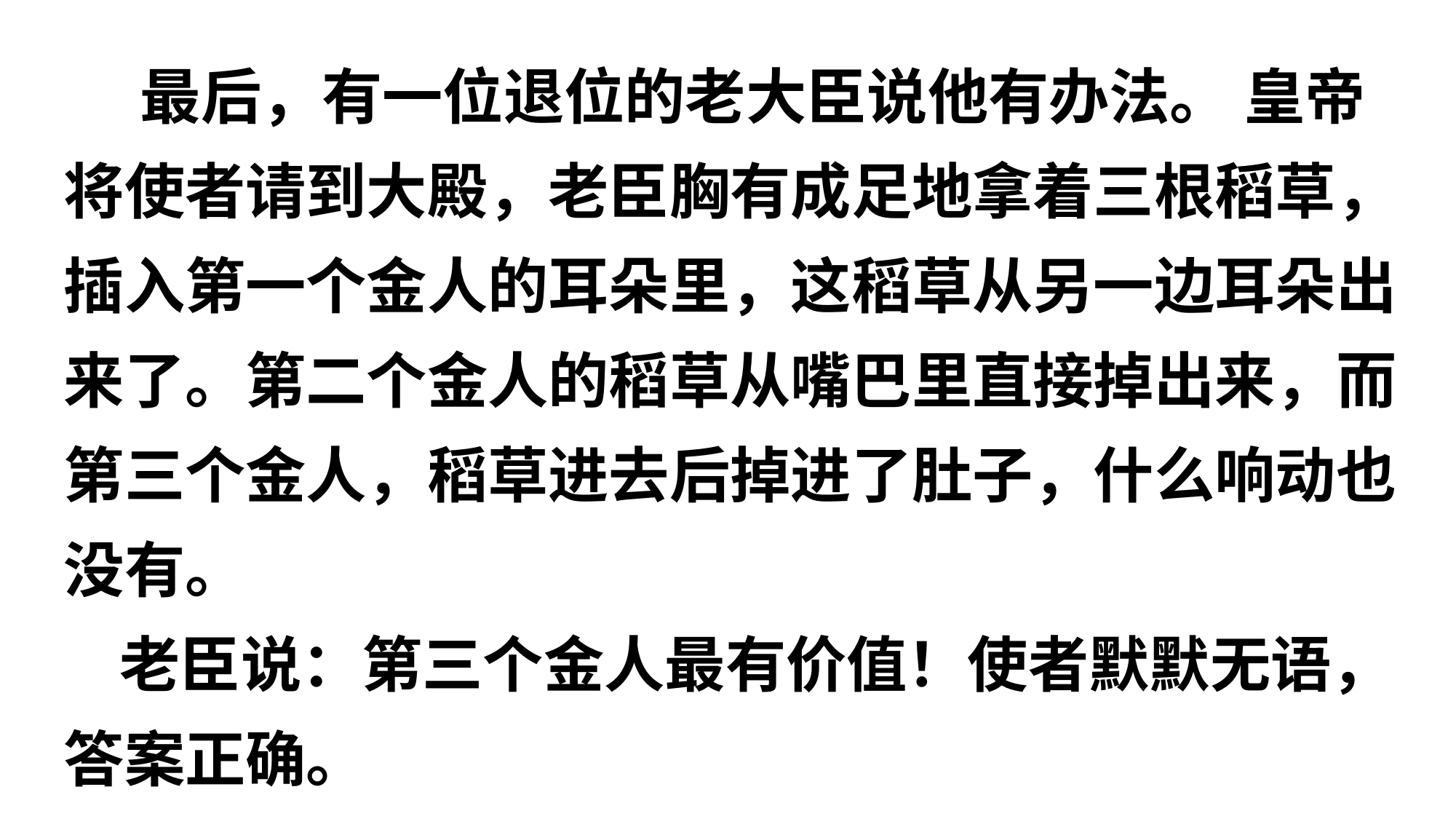

最后，有一位退位的老大臣说他有办法。 皇帝将使者请到大殿，老臣胸有成足地拿着三根稻草，插入第一个金人的耳朵里，这稻草从另一边耳朵出来了。第二个金人的稻草从嘴巴里直接掉出来，而第三个金人，稻草进去后掉进了肚子，什么响动也没有。
   老臣说：第三个金人最有价值！使者默默无语，答案正确。